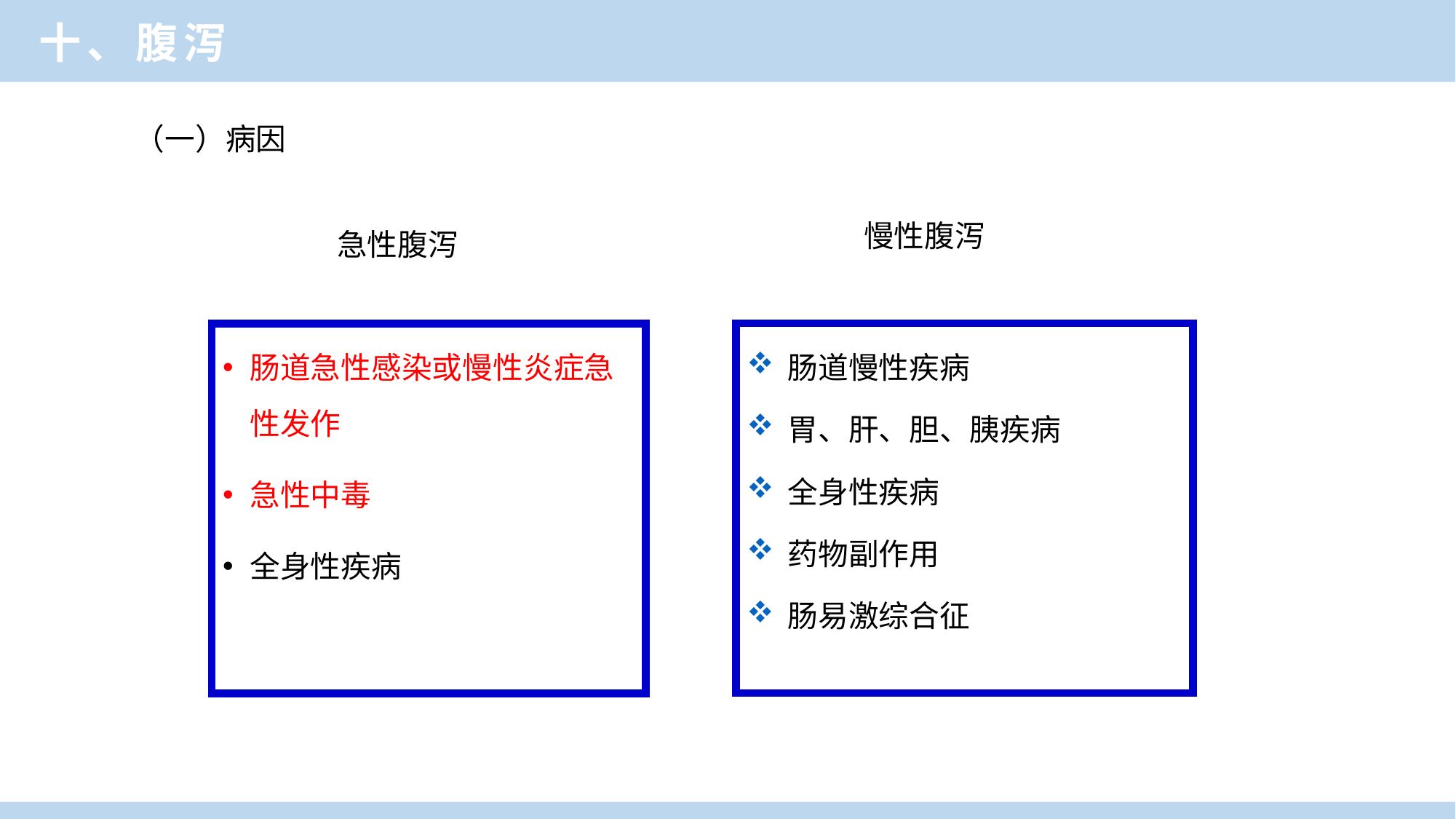

临床医学概论
十、腹泻
（一）病因
慢性腹泻
急性腹泻
肠道慢性疾病
胃、肝、胆、胰疾病
全身性疾病
药物副作用
肠易激综合征

肠道急性感染或慢性炎症急性发作
急性中毒
全身性疾病